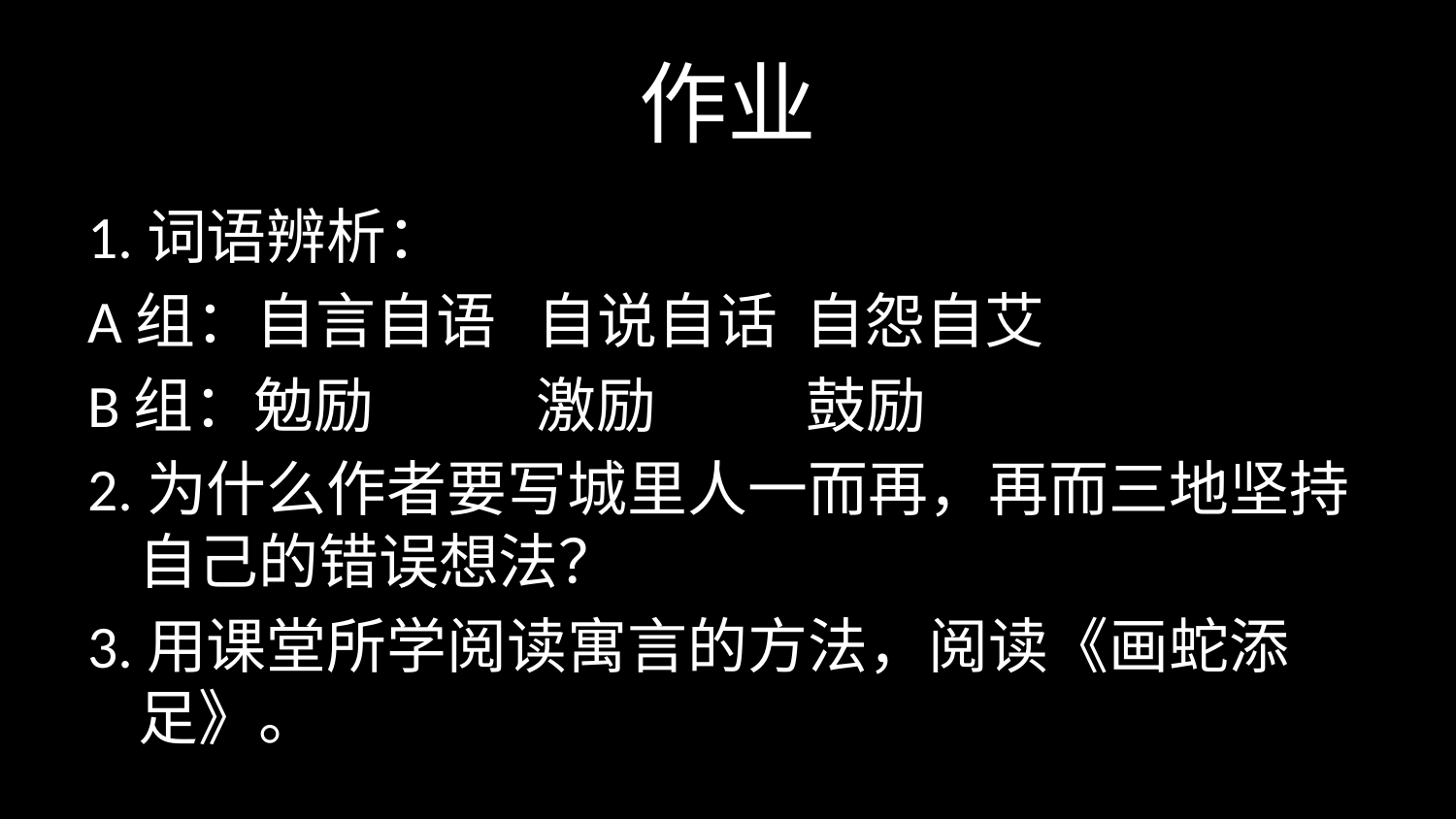

# 作业
1.词语辨析：
A组：自言自语   自说自话  自怨自艾
B组：勉励            激励           鼓励
2.为什么作者要写城里人一而再，再而三地坚持自己的错误想法？
3.用课堂所学阅读寓言的方法，阅读《画蛇添足》。